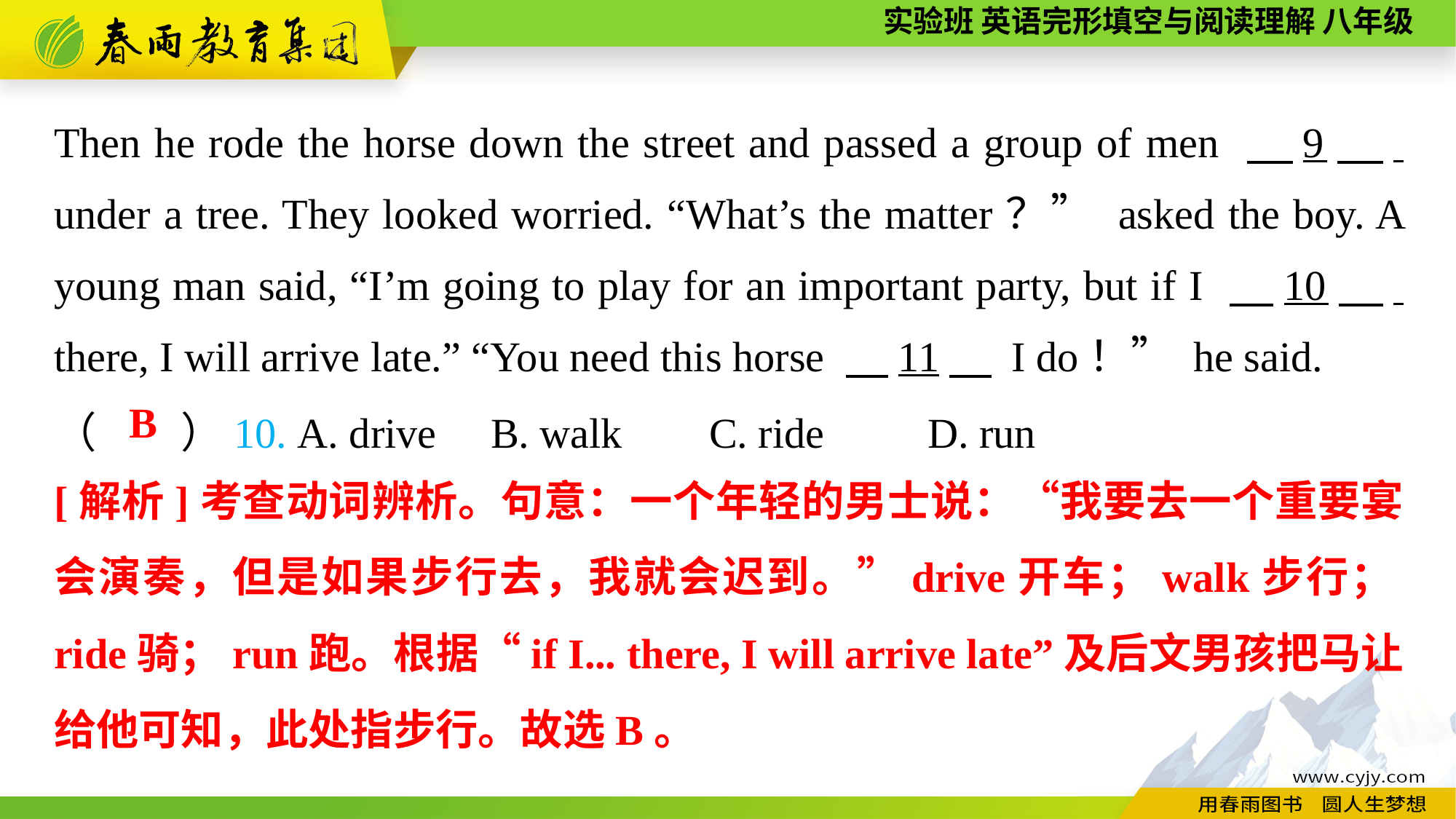

Then he rode the horse down the street and passed a group of men 　9　. under a tree. They looked worried. “What’s the matter？” asked the boy. A young man said, “I’m going to play for an important party, but if I 　10　. there, I will arrive late.” “You need this horse 　11　 I do！” he said.
（　　）10. A. drive	B. walk	C. ride	D. run
B
[解析]考查动词辨析。句意：一个年轻的男士说：“我要去一个重要宴会演奏，但是如果步行去，我就会迟到。”drive开车；walk步行；ride骑；run跑。根据“if I... there, I will arrive late”及后文男孩把马让给他可知，此处指步行。故选B。